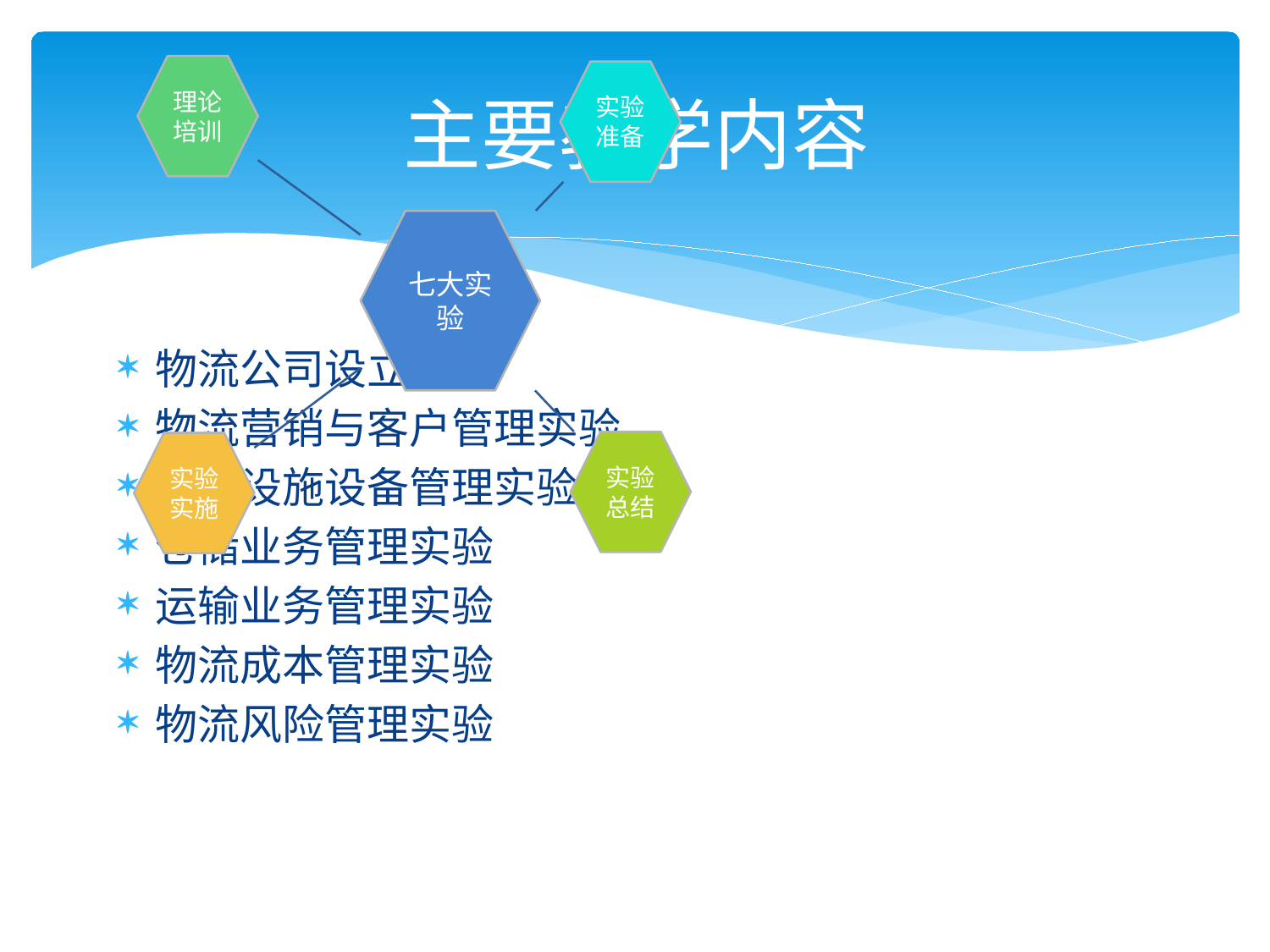

# 主要教学内容
七大实验
理论培训
实验总结
实验实施
实验准备
物流公司设立实验
物流营销与客户管理实验
物流设施设备管理实验
仓储业务管理实验
运输业务管理实验
物流成本管理实验
物流风险管理实验